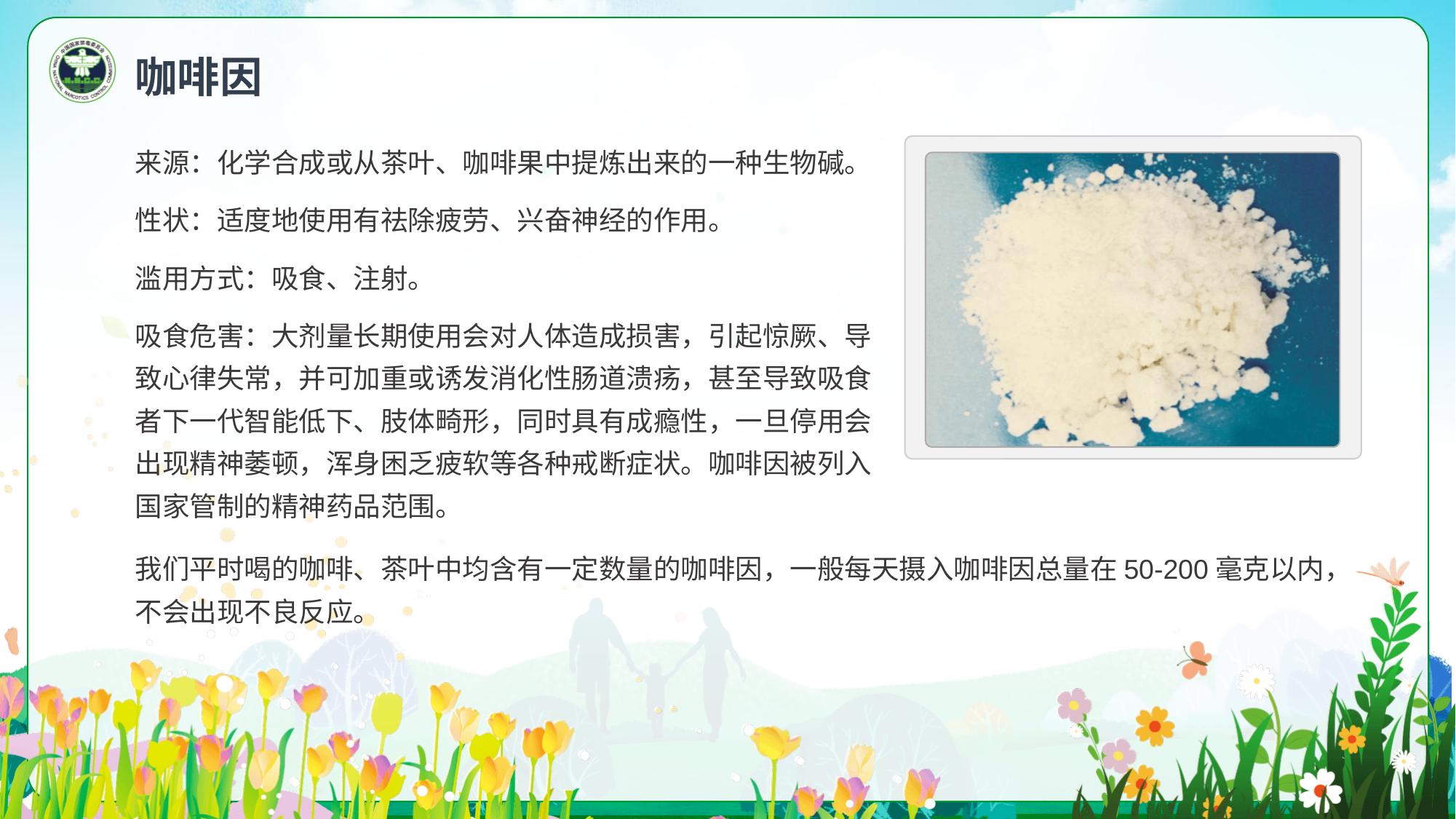

咖啡因
来源：化学合成或从茶叶、咖啡果中提炼出来的一种生物碱。
性状：适度地使用有祛除疲劳、兴奋神经的作用。
滥用方式：吸食、注射。
吸食危害：大剂量长期使用会对人体造成损害，引起惊厥、导致心律失常，并可加重或诱发消化性肠道溃疡，甚至导致吸食者下一代智能低下、肢体畸形，同时具有成瘾性，一旦停用会出现精神萎顿，浑身困乏疲软等各种戒断症状。咖啡因被列入国家管制的精神药品范围。

我们平时喝的咖啡、茶叶中均含有一定数量的咖啡因，一般每天摄入咖啡因总量在50-200毫克以内，不会出现不良反应。